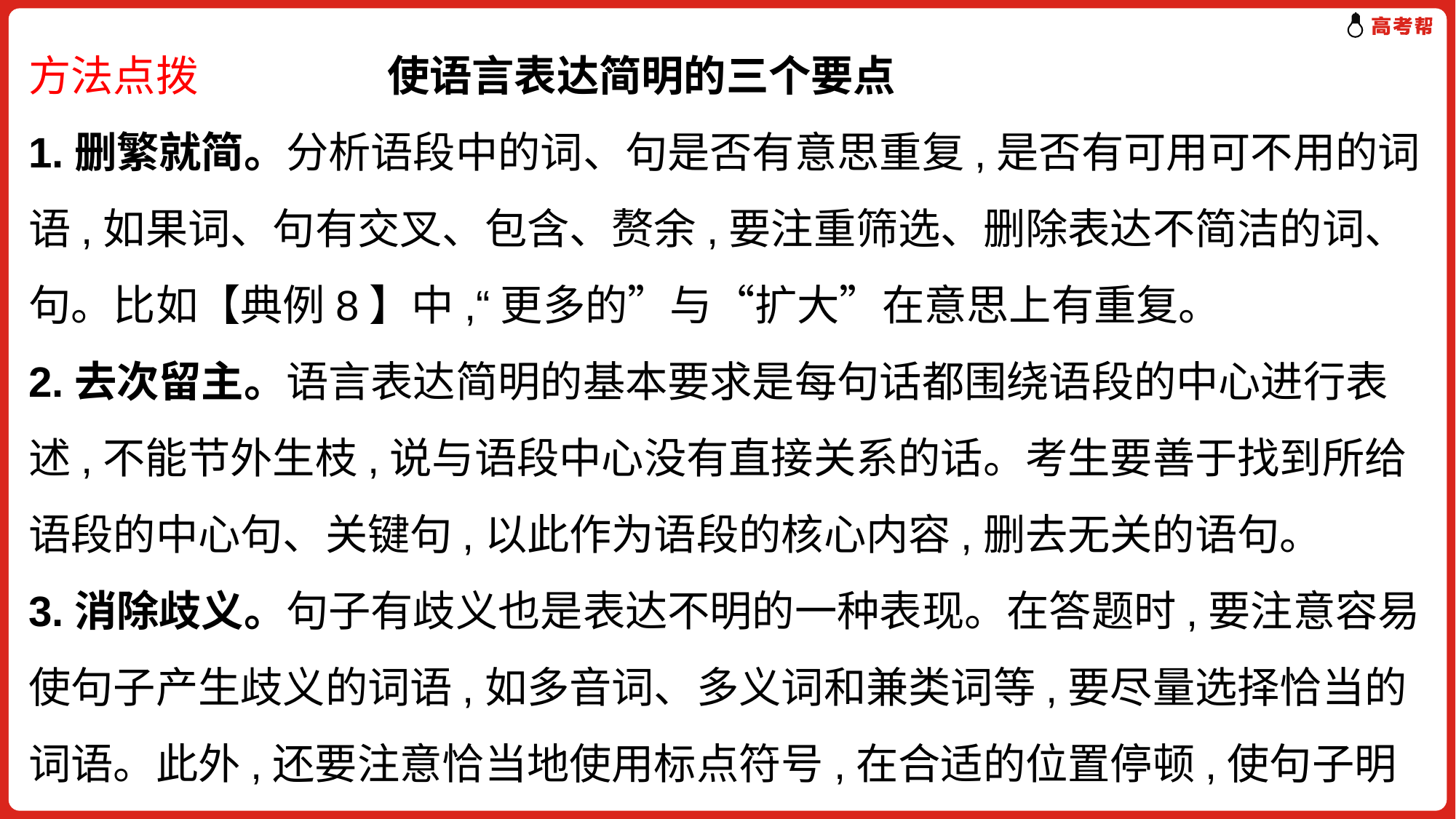

方法点拨                    使语言表达简明的三个要点
1.删繁就简。分析语段中的词、句是否有意思重复,是否有可用可不用的词语,如果词、句有交叉、包含、赘余,要注重筛选、删除表达不简洁的词、句。比如【典例8】中,“更多的”与“扩大”在意思上有重复。
2.去次留主。语言表达简明的基本要求是每句话都围绕语段的中心进行表述,不能节外生枝,说与语段中心没有直接关系的话。考生要善于找到所给语段的中心句、关键句,以此作为语段的核心内容,删去无关的语句。
3.消除歧义。句子有歧义也是表达不明的一种表现。在答题时,要注意容易使句子产生歧义的词语,如多音词、多义词和兼类词等,要尽量选择恰当的词语。此外,还要注意恰当地使用标点符号,在合适的位置停顿,使句子明白易懂。